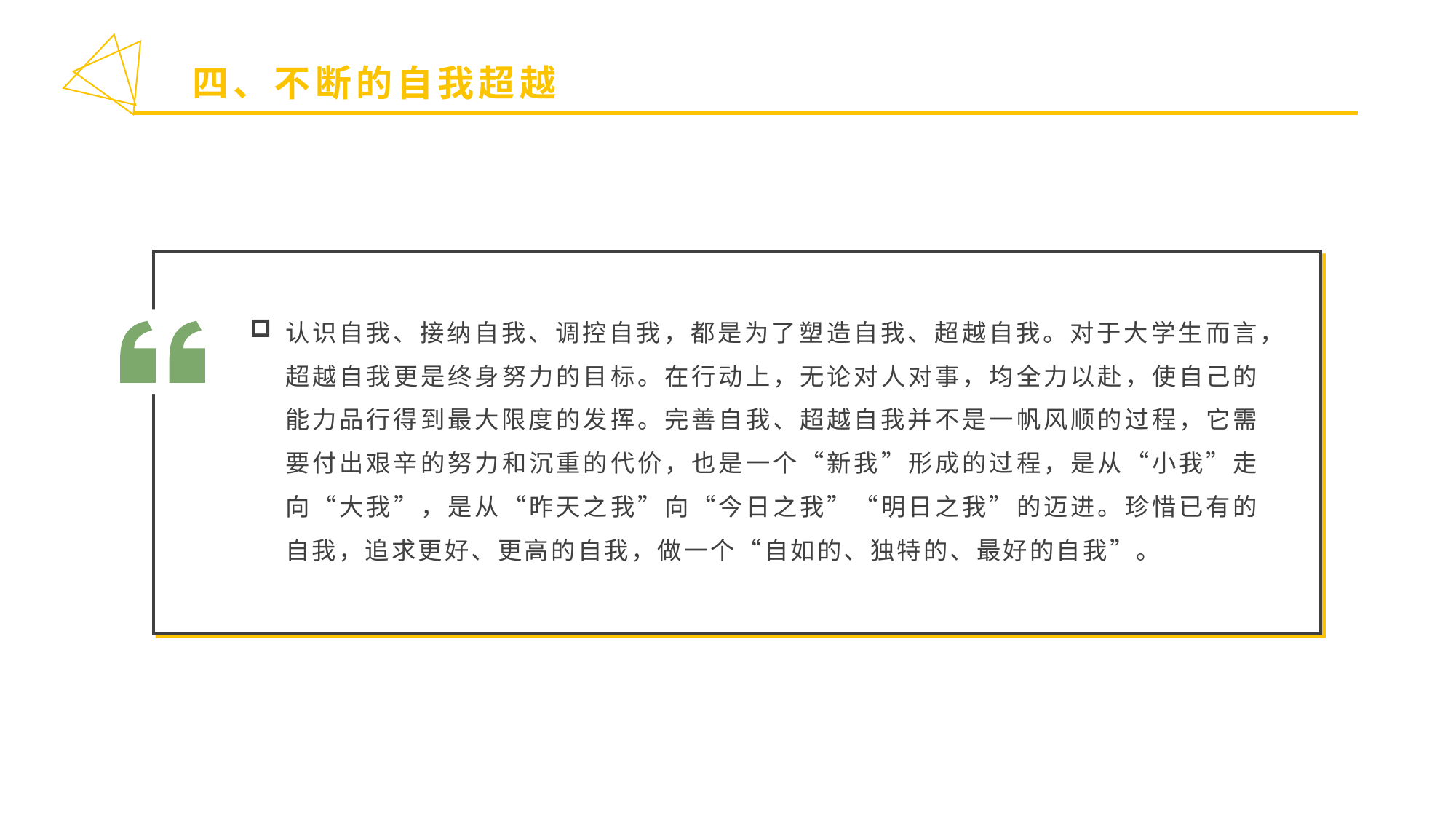

四、不断的自我超越

认识自我、接纳自我、调控自我，都是为了塑造自我、超越自我。对于大学生而言，超越自我更是终身努力的目标。在行动上，无论对人对事，均全力以赴，使自己的能力品行得到最大限度的发挥。完善自我、超越自我并不是一帆风顺的过程，它需要付出艰辛的努力和沉重的代价，也是一个“新我”形成的过程，是从“小我”走向“大我”，是从“昨天之我”向“今日之我”“明日之我”的迈进。珍惜已有的自我，追求更好、更高的自我，做一个“自如的、独特的、最好的自我”。